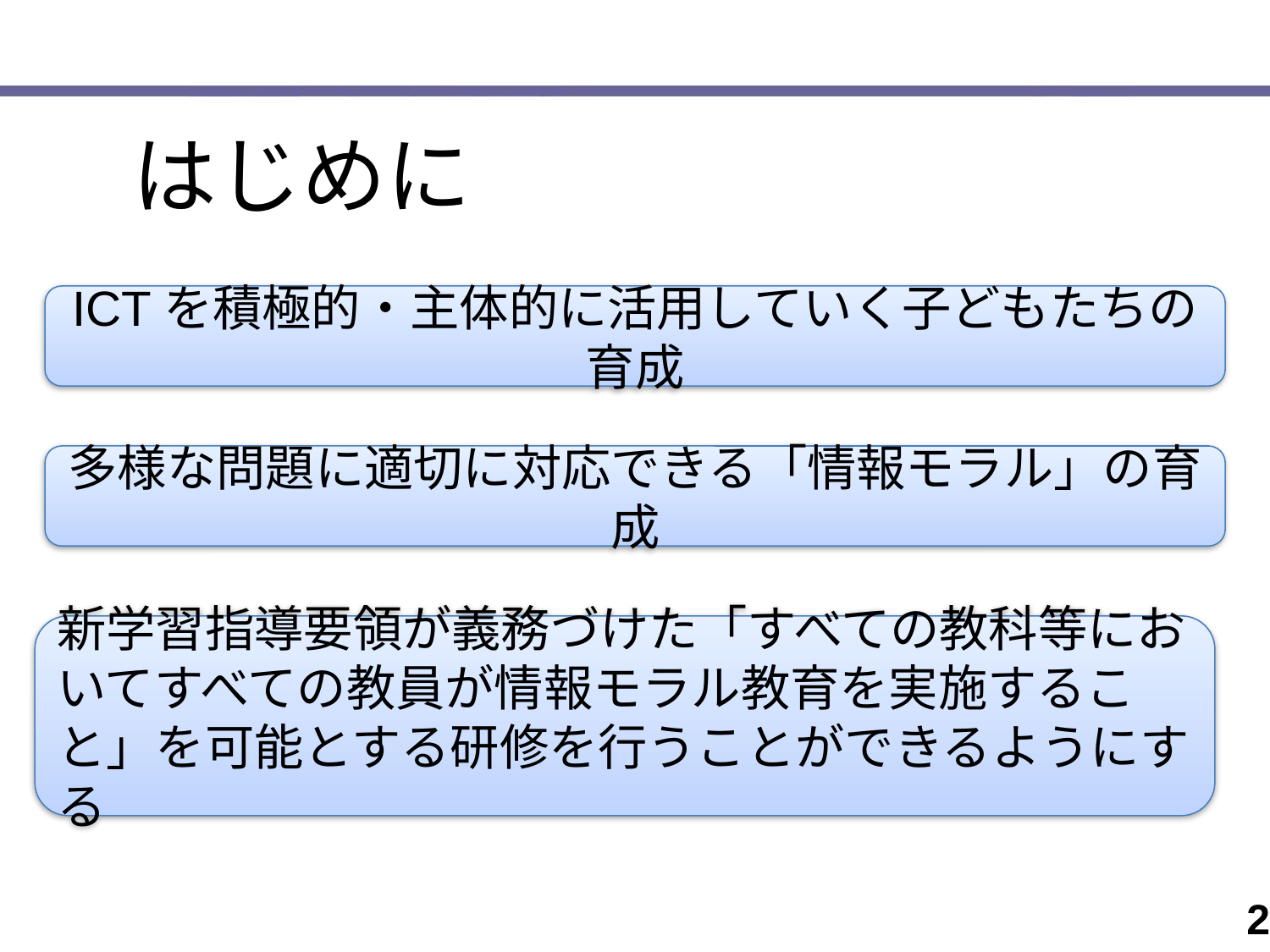

はじめに
ICTを積極的・主体的に活用していく子どもたちの育成
多様な問題に適切に対応できる「情報モラル」の育成

新学習指導要領が義務づけた「すべての教科等においてすべての教員が情報モラル教育を実施すること」を可能とする研修を行うことができるようにする
2